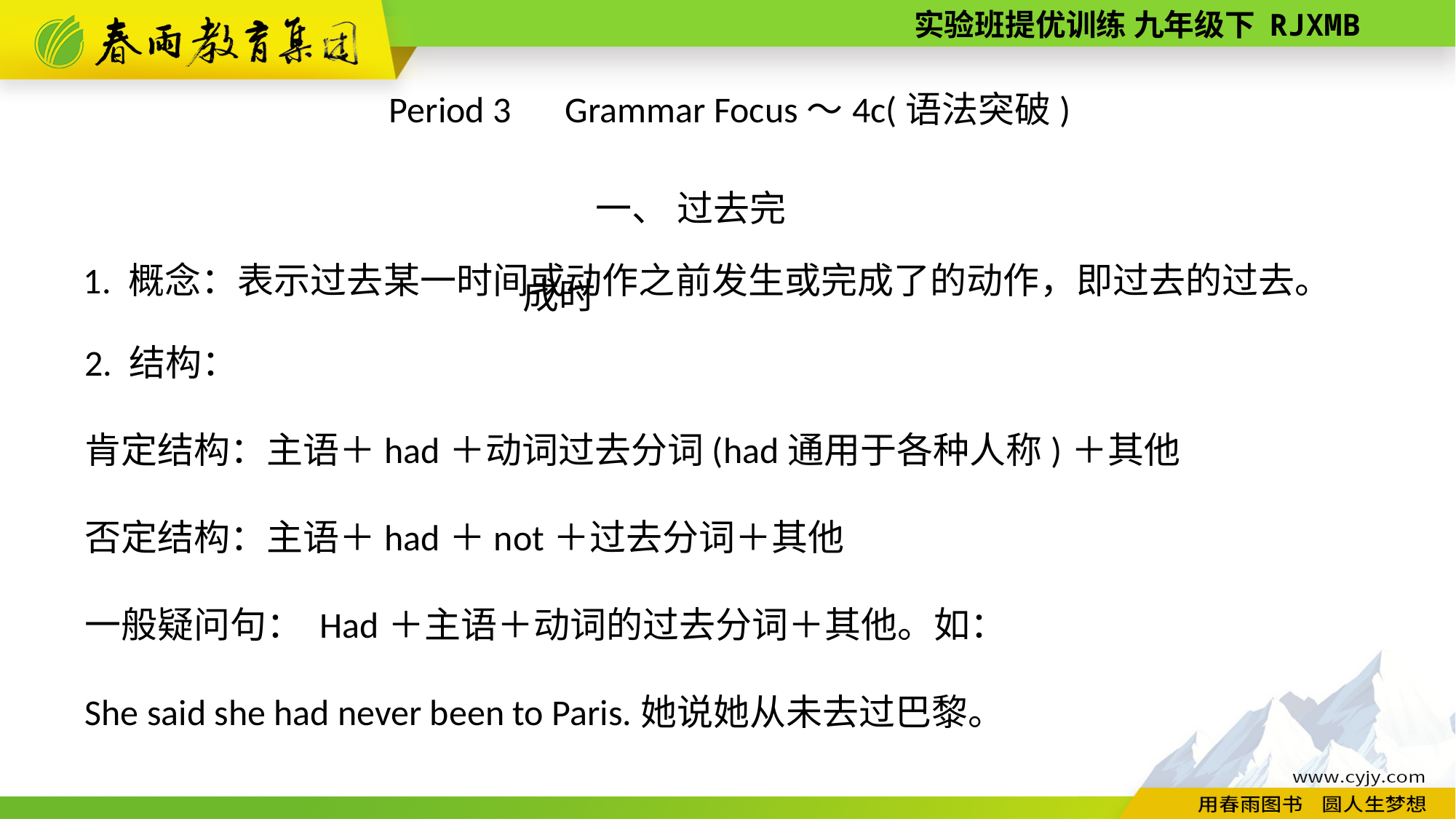

Period 3　Grammar Focus～4c(语法突破)
一、 过去完成时
1. 概念：表示过去某一时间或动作之前发生或完成了的动作，即过去的过去。
2. 结构：
肯定结构：主语＋had＋动词过去分词(had通用于各种人称)＋其他
否定结构：主语＋had＋not＋过去分词＋其他
一般疑问句： Had＋主语＋动词的过去分词＋其他。如：
She said she had never been to Paris.她说她从未去过巴黎。